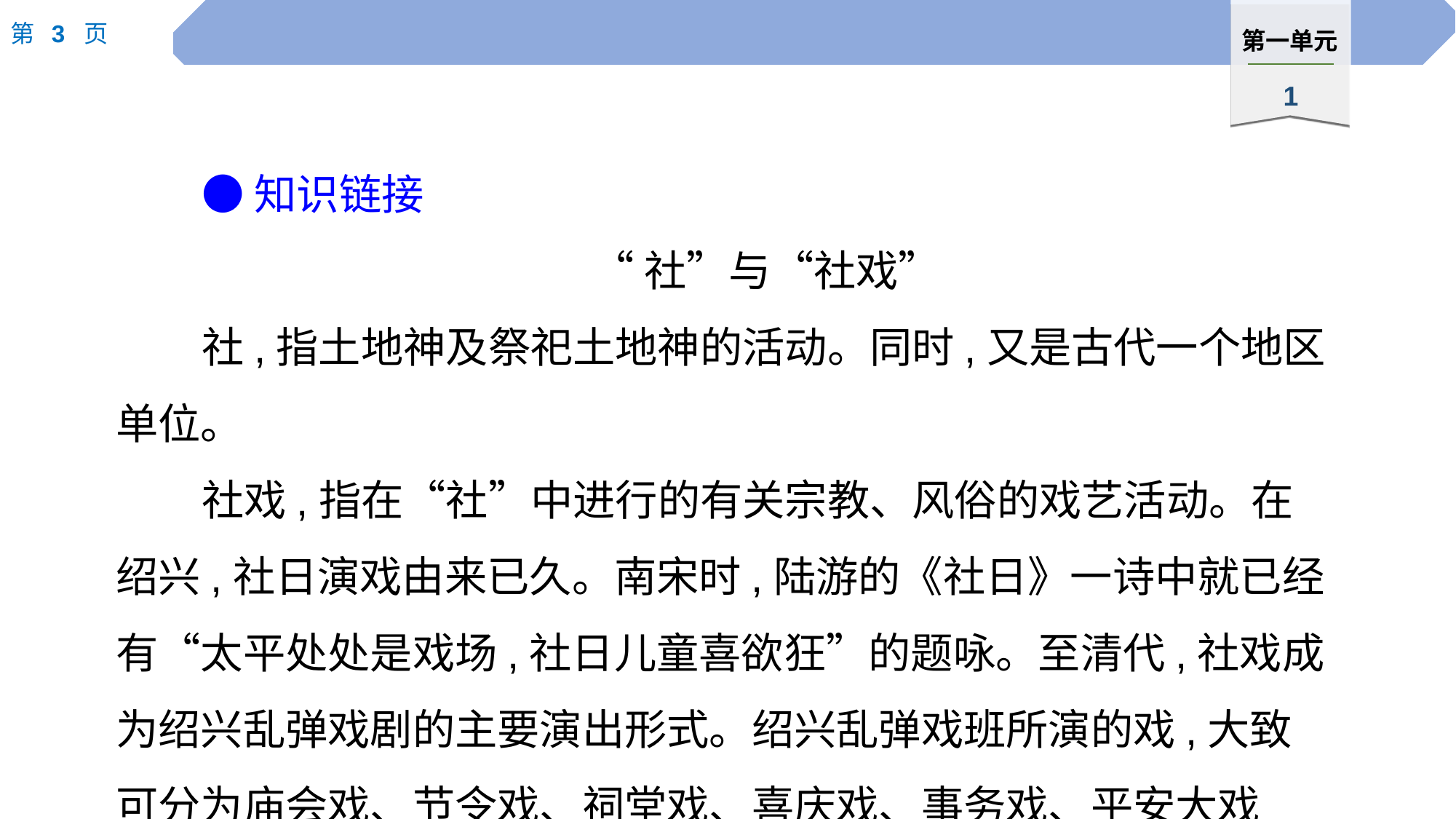

●知识链接
“社”与“社戏”
社,指土地神及祭祀土地神的活动。同时,又是古代一个地区单位。
社戏,指在“社”中进行的有关宗教、风俗的戏艺活动。在绍兴,社日演戏由来已久。南宋时,陆游的《社日》一诗中就已经有“太平处处是戏场,社日儿童喜欲狂”的题咏。至清代,社戏成为绍兴乱弹戏剧的主要演出形式。绍兴乱弹戏班所演的戏,大致可分为庙会戏、节令戏、祠堂戏、喜庆戏、事务戏、平安大戏等。